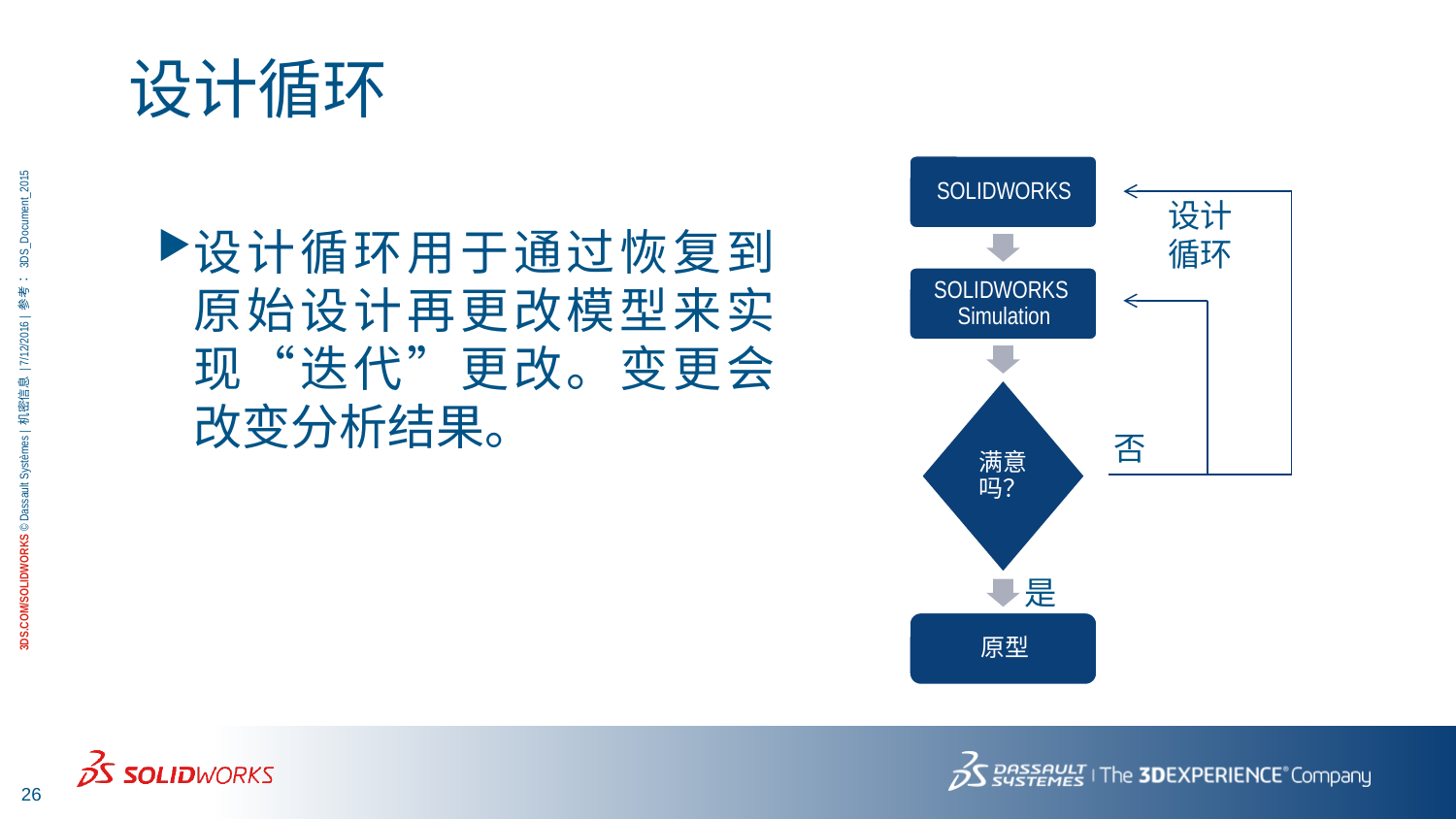

# 设计循环
SOLIDWORKS

SOLIDWORKS  Simulation

满意吗？

原型
设计
循环
否
是
设计循环用于通过恢复到原始设计再更改模型来实现“迭代”更改。变更会改变分析结果。